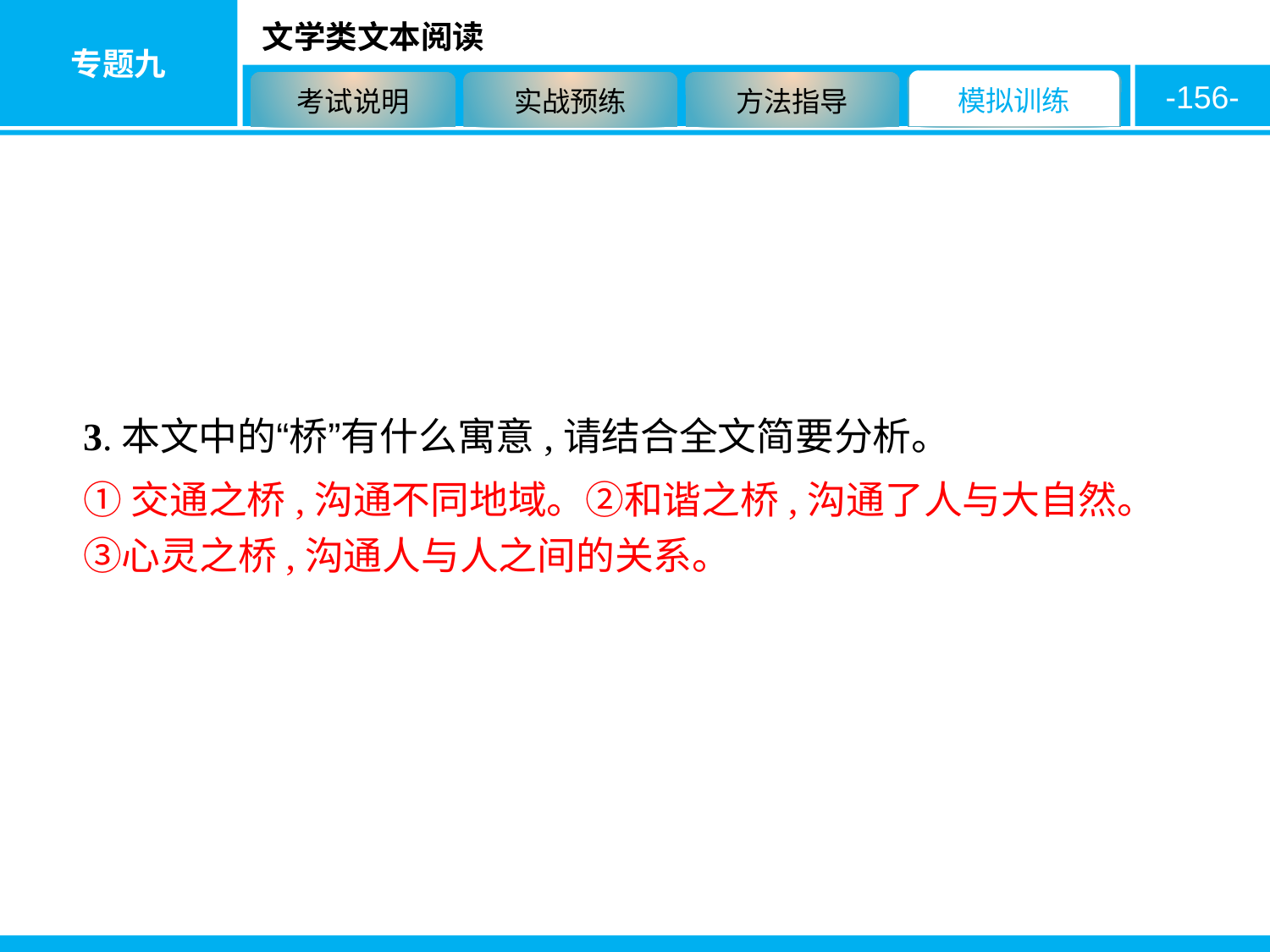

-156-
3.本文中的“桥”有什么寓意,请结合全文简要分析。
①交通之桥,沟通不同地域。②和谐之桥,沟通了人与大自然。③心灵之桥,沟通人与人之间的关系。